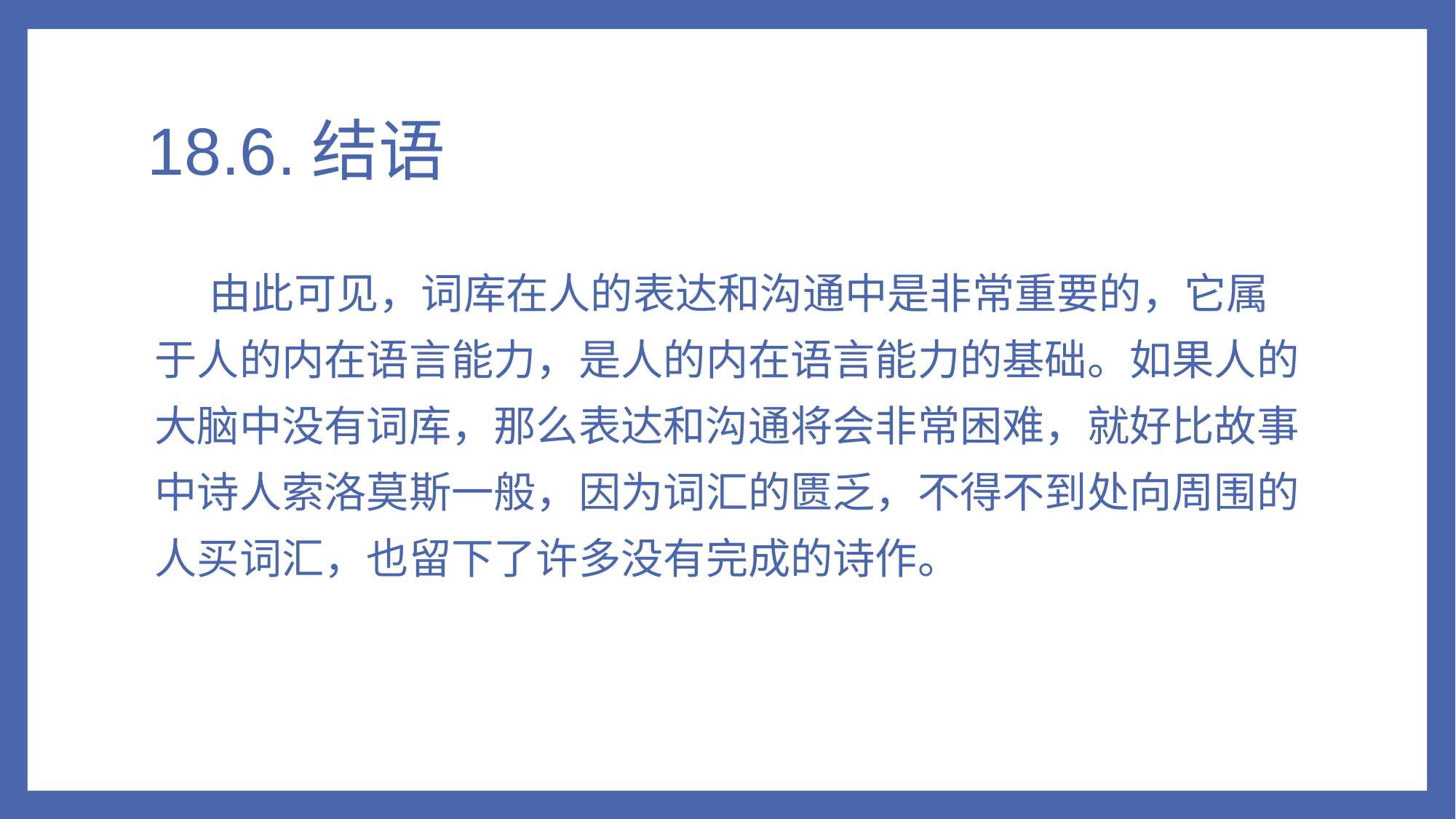

# 18.6.结语
由此可见，词库在人的表达和沟通中是非常重要的，它属于人的内在语言能力，是人的内在语言能力的基础。如果人的大脑中没有词库，那么表达和沟通将会非常困难，就好比故事中诗人索洛莫斯一般，因为词汇的匮乏，不得不到处向周围的人买词汇，也留下了许多没有完成的诗作。